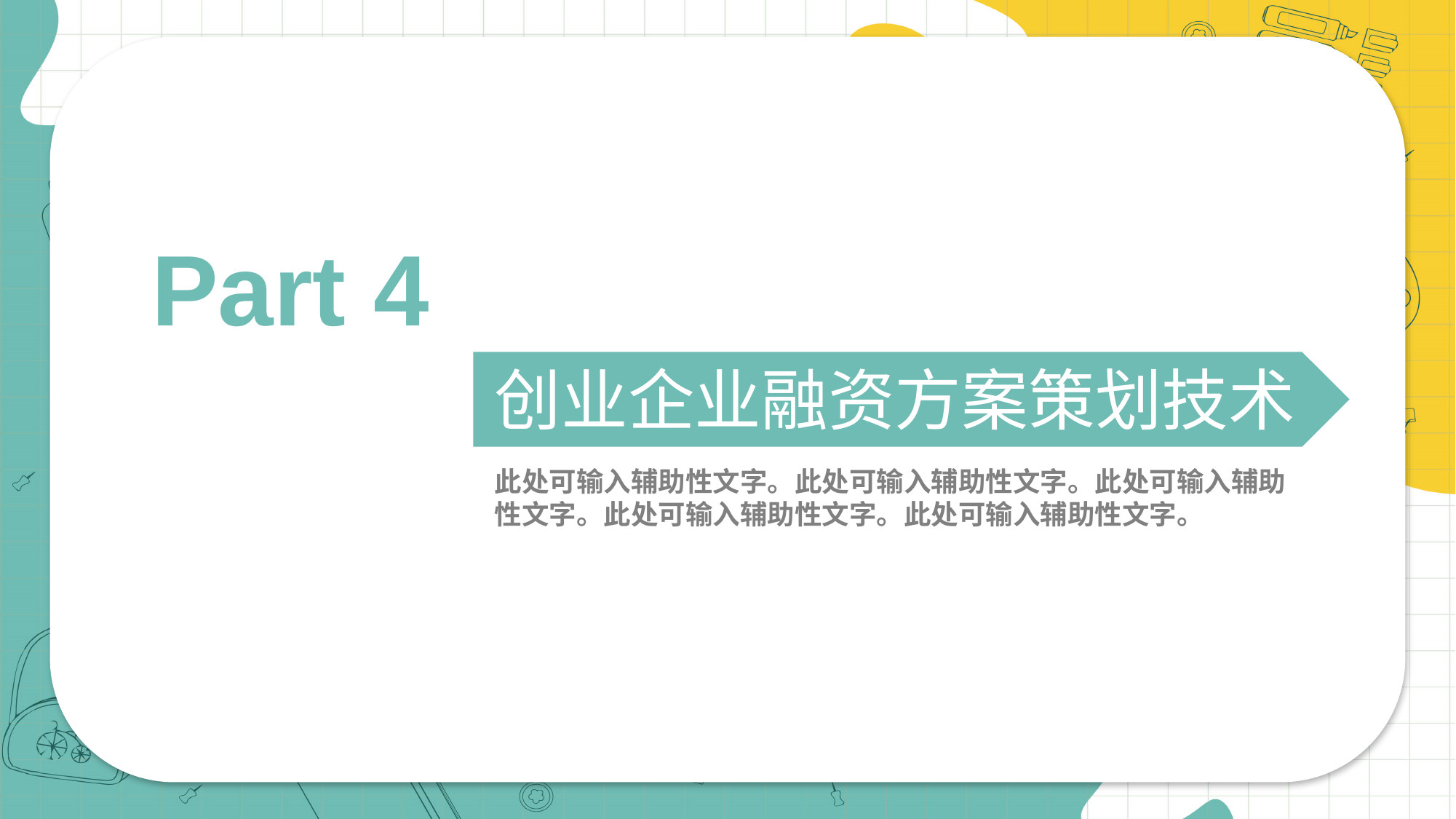

Part 4

创业企业融资方案策划技术
此处可输入辅助性文字。此处可输入辅助性文字。此处可输入辅助性文字。此处可输入辅助性文字。此处可输入辅助性文字。